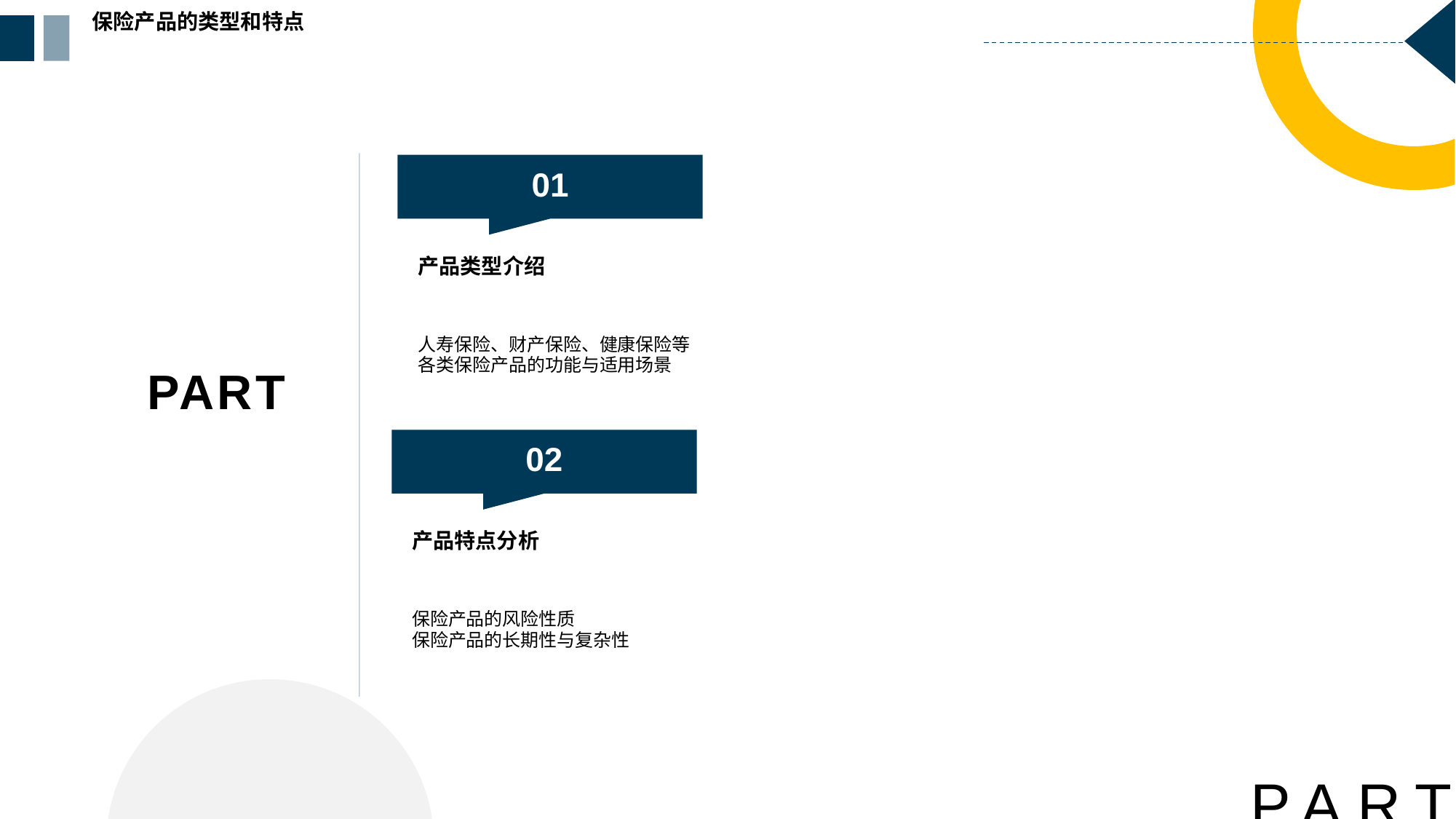

保险产品的类型和特点

01
产品类型介绍
人寿保险、财产保险、健康保险等
各类保险产品的功能与适用场景

PART

02
产品特点分析
保险产品的风险性质
保险产品的长期性与复杂性

PART